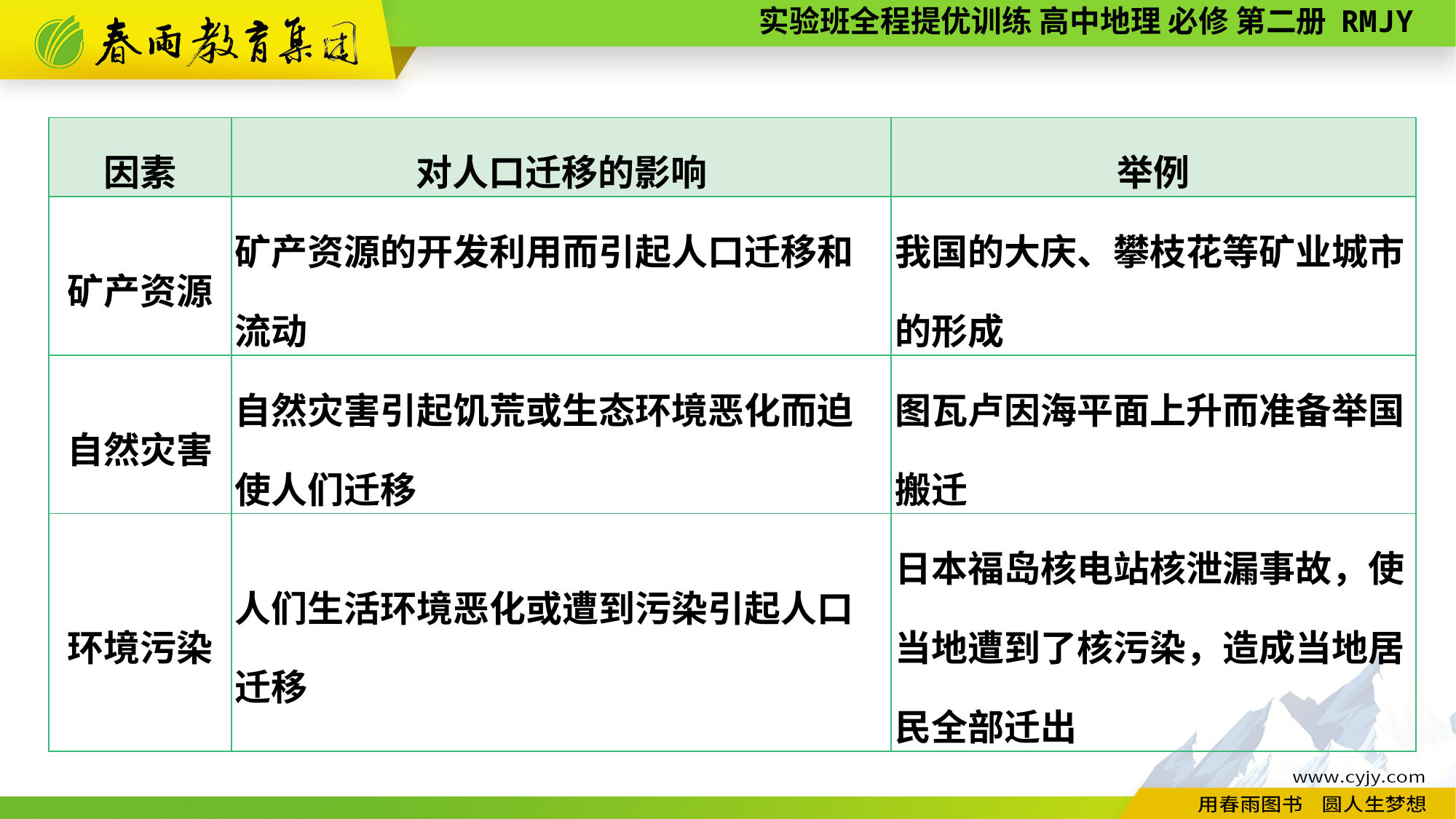

| 因素 | 对人口迁移的影响 | 举例 |
| --- | --- | --- |
| 矿产资源 | 矿产资源的开发利用而引起人口迁移和流动 | 我国的大庆、攀枝花等矿业城市的形成 |
| 自然灾害 | 自然灾害引起饥荒或生态环境恶化而迫使人们迁移 | 图瓦卢因海平面上升而准备举国搬迁 |
| 环境污染 | 人们生活环境恶化或遭到污染引起人口迁移 | 日本福岛核电站核泄漏事故，使当地遭到了核污染，造成当地居民全部迁出 |